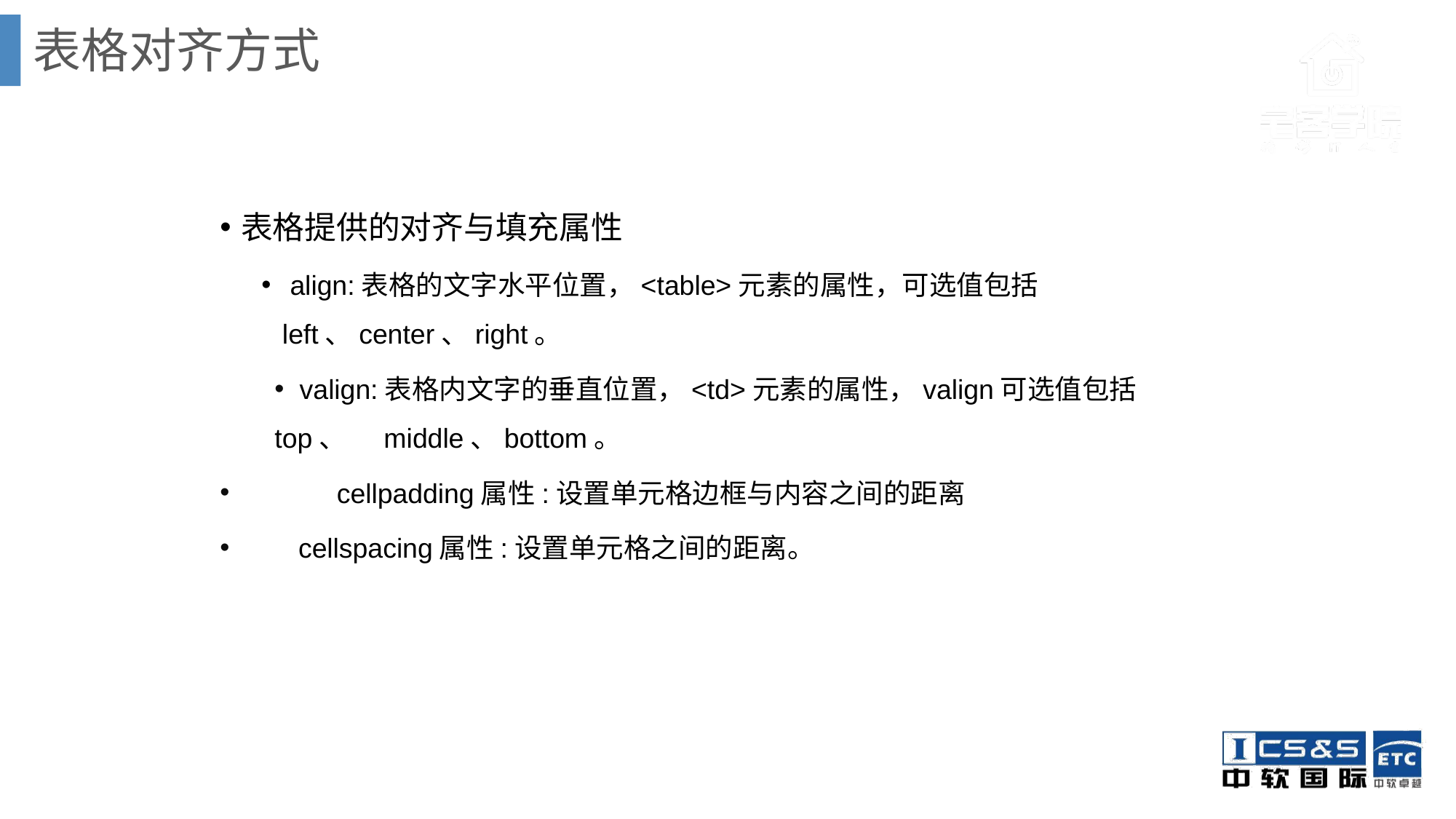

表格对齐方式
表格提供的对齐与填充属性
 align:表格的文字水平位置，<table>元素的属性，可选值包括left、center、right。
  valign:表格内文字的垂直位置，<td>元素的属性，valign可选值包括top、	middle、bottom。
 	 cellpadding属性:设置单元格边框与内容之间的距离
         cellspacing属性:设置单元格之间的距离。